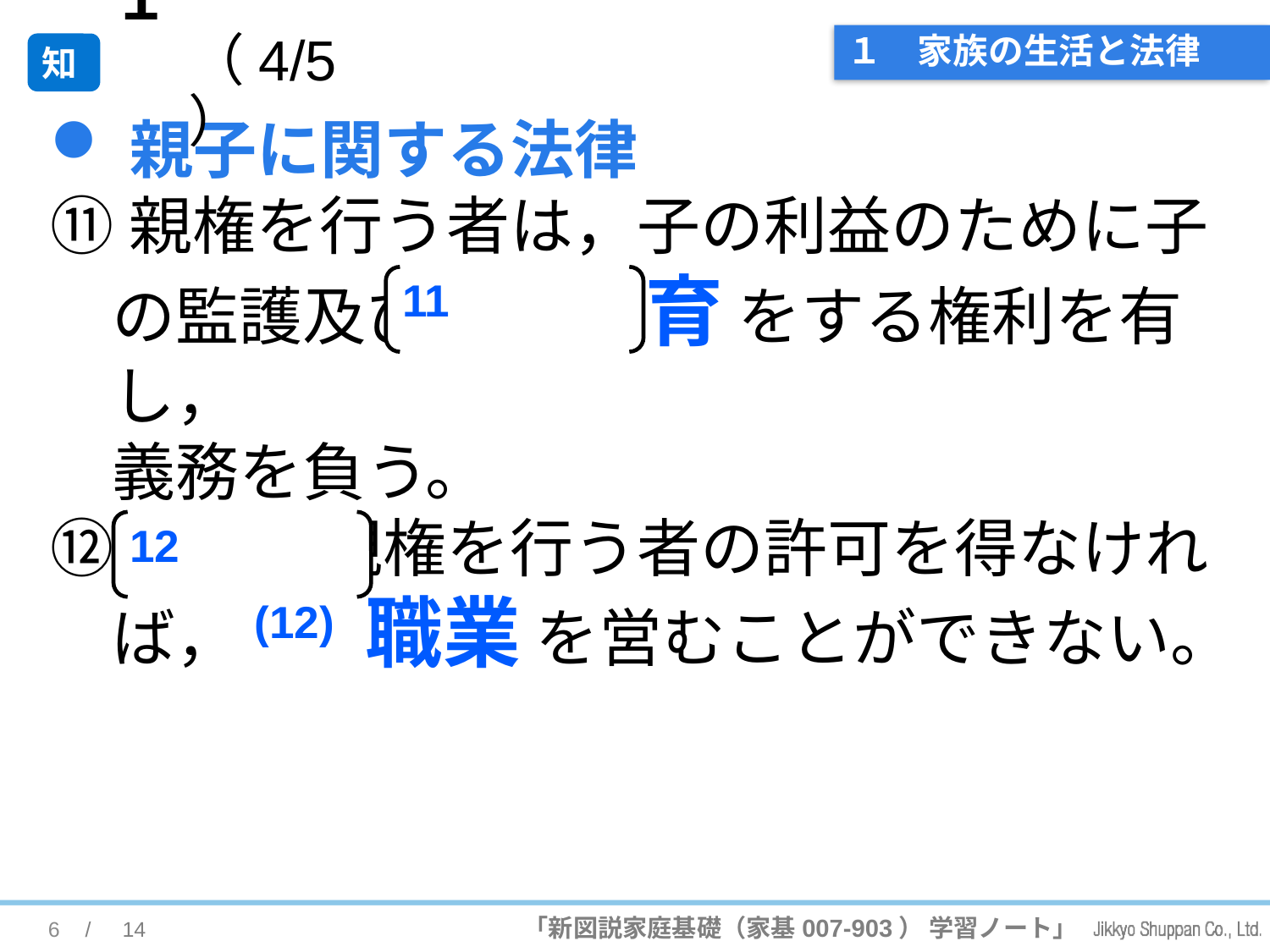

１　（4/5）
# １　家族の生活と法律
知
親子に関する法律
⑪親権を行う者は，子の利益のために子の監護及び (11) 教育 をする権利を有し，
義務を負う。
⑫子は，親権を行う者の許可を得なければ，(12) 職業 を営むことができない。

11
12
6